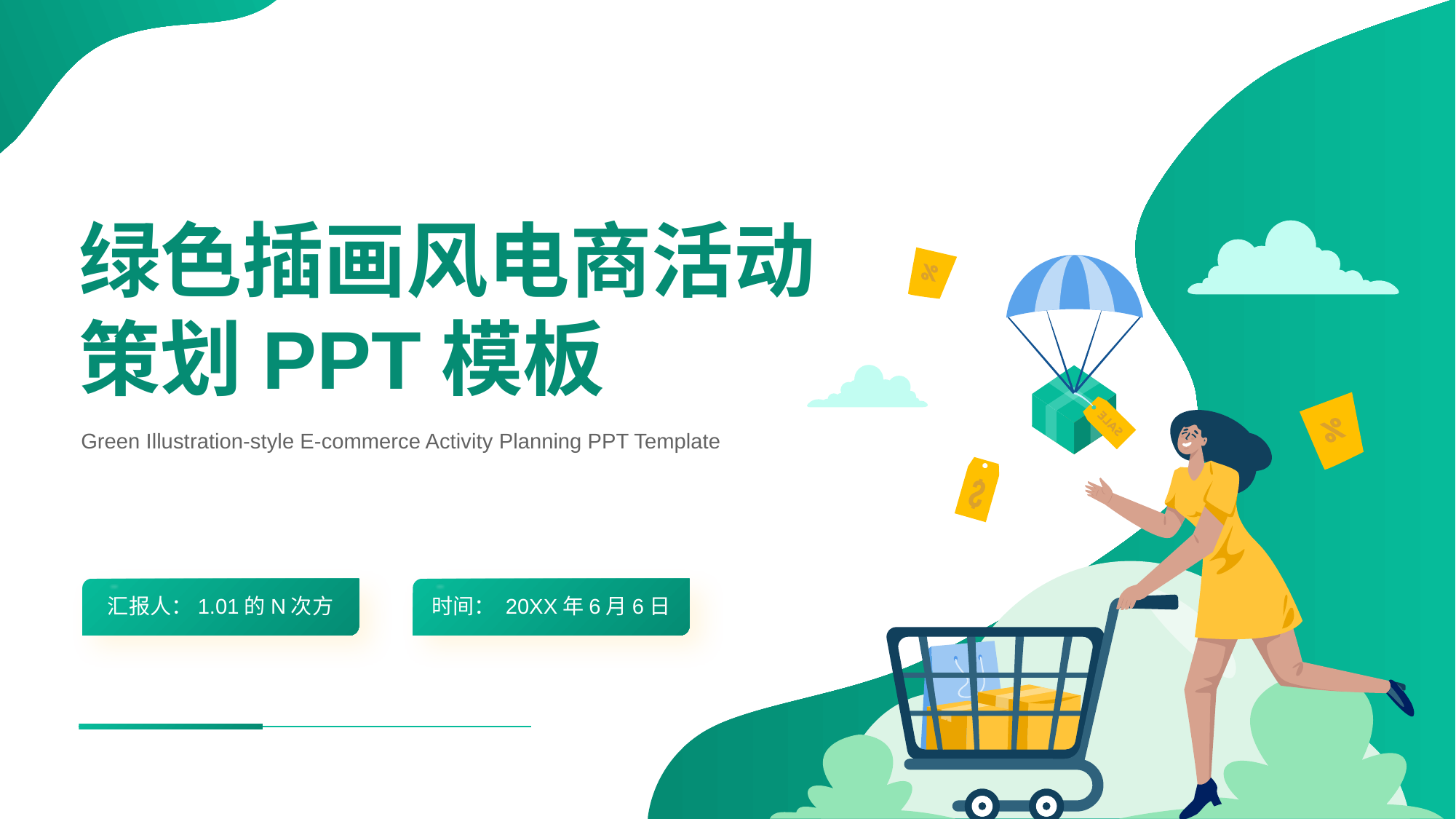

# 绿色插画风电商活动策划PPT模板
Green Illustration-style E-commerce Activity Planning PPT Template
汇报人：1.01的N次方

时间： 20XX年6月6日